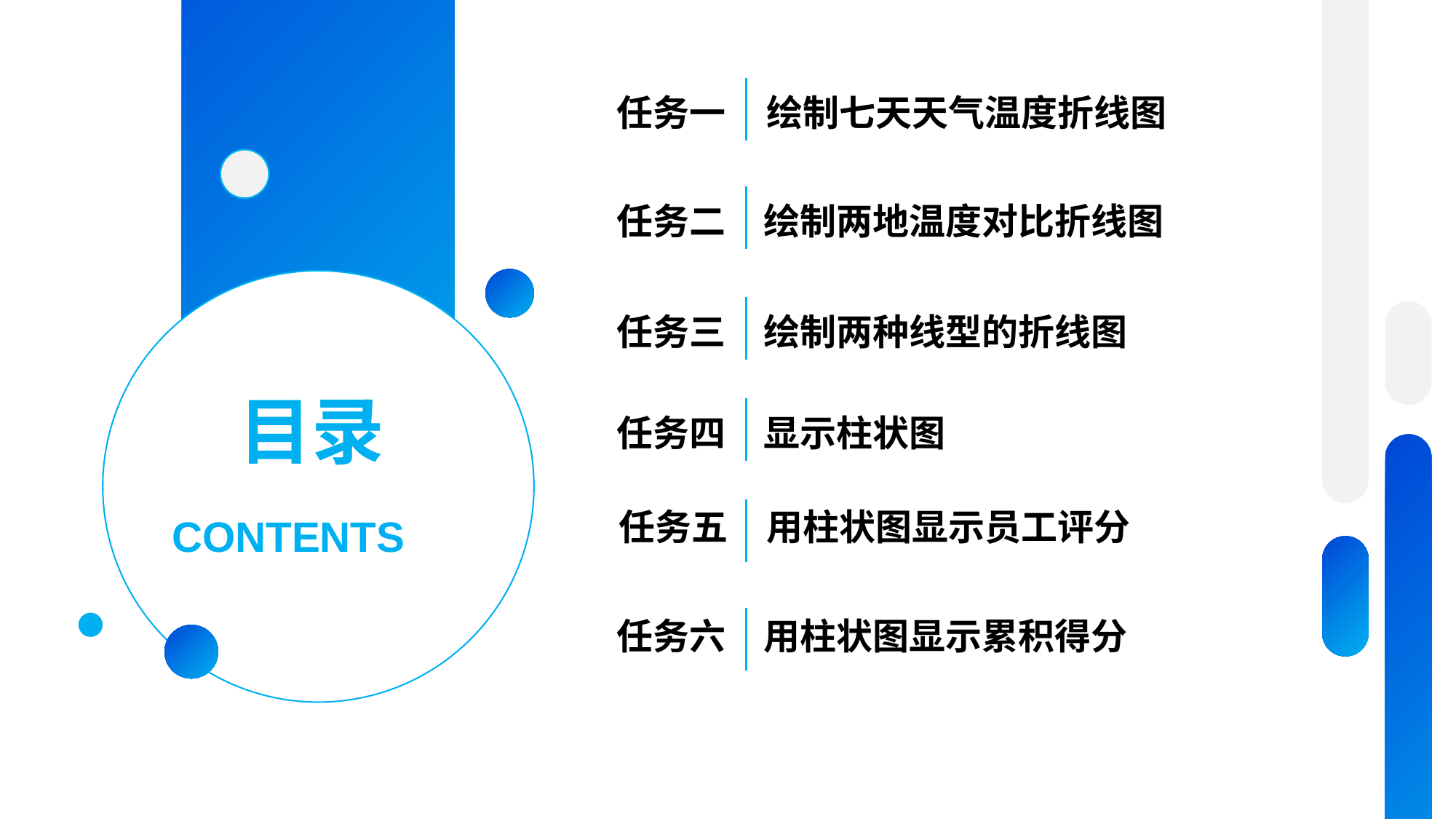

任务一
绘制七天天气温度折线图

任务二
绘制两地温度对比折线图
任务三
绘制两种线型的折线图
任务四
显示柱状图
任务五
用柱状图显示员工评分
任务六
用柱状图显示累积得分